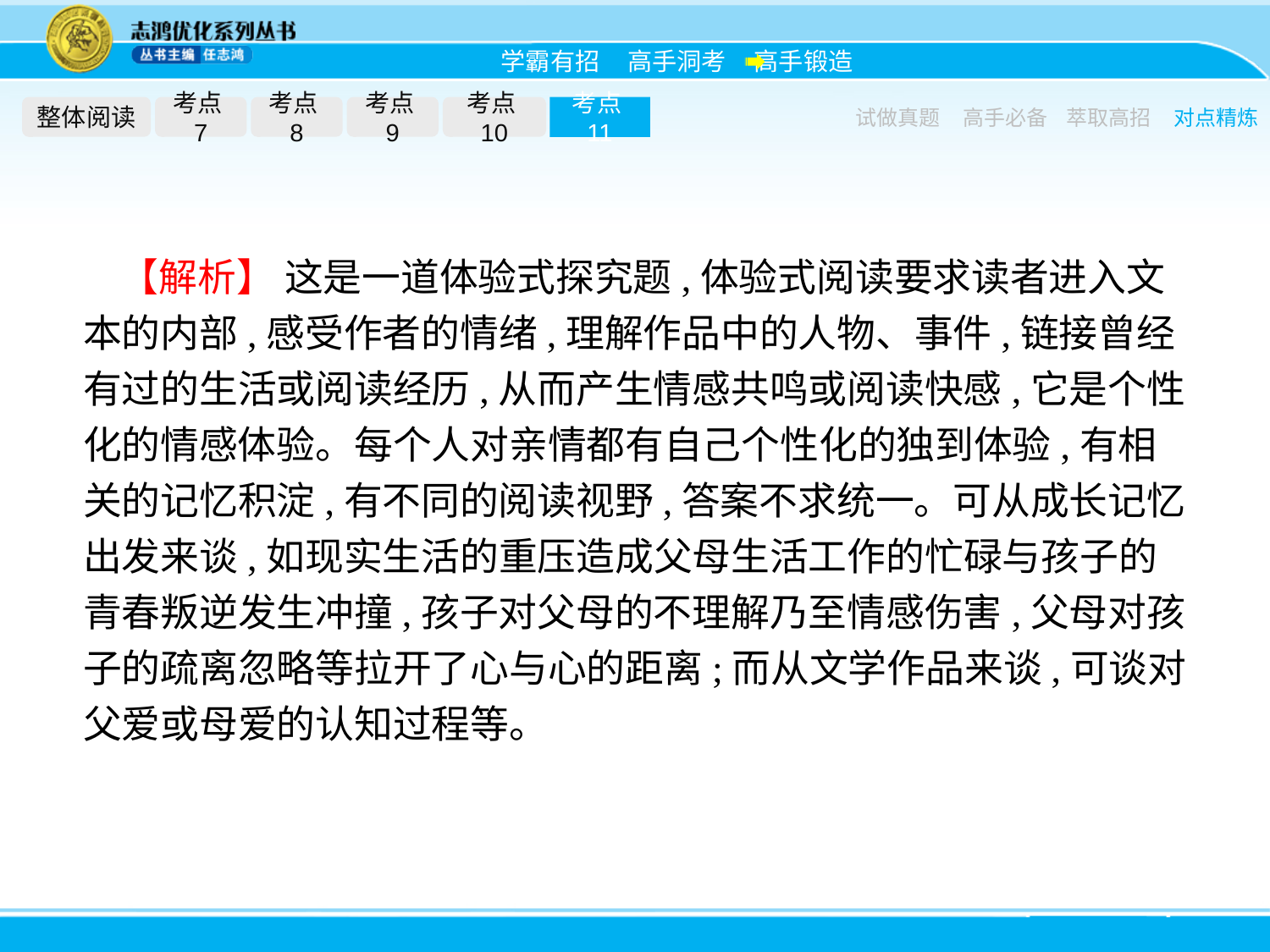

整体阅读
考点7
考点8
考点9
考点10
考点11
试做真题
高手必备
萃取高招
对点精炼
【解析】 这是一道体验式探究题,体验式阅读要求读者进入文本的内部,感受作者的情绪,理解作品中的人物、事件,链接曾经有过的生活或阅读经历,从而产生情感共鸣或阅读快感,它是个性化的情感体验。每个人对亲情都有自己个性化的独到体验,有相关的记忆积淀,有不同的阅读视野,答案不求统一。可从成长记忆出发来谈,如现实生活的重压造成父母生活工作的忙碌与孩子的青春叛逆发生冲撞,孩子对父母的不理解乃至情感伤害,父母对孩子的疏离忽略等拉开了心与心的距离;而从文学作品来谈,可谈对父爱或母爱的认知过程等。